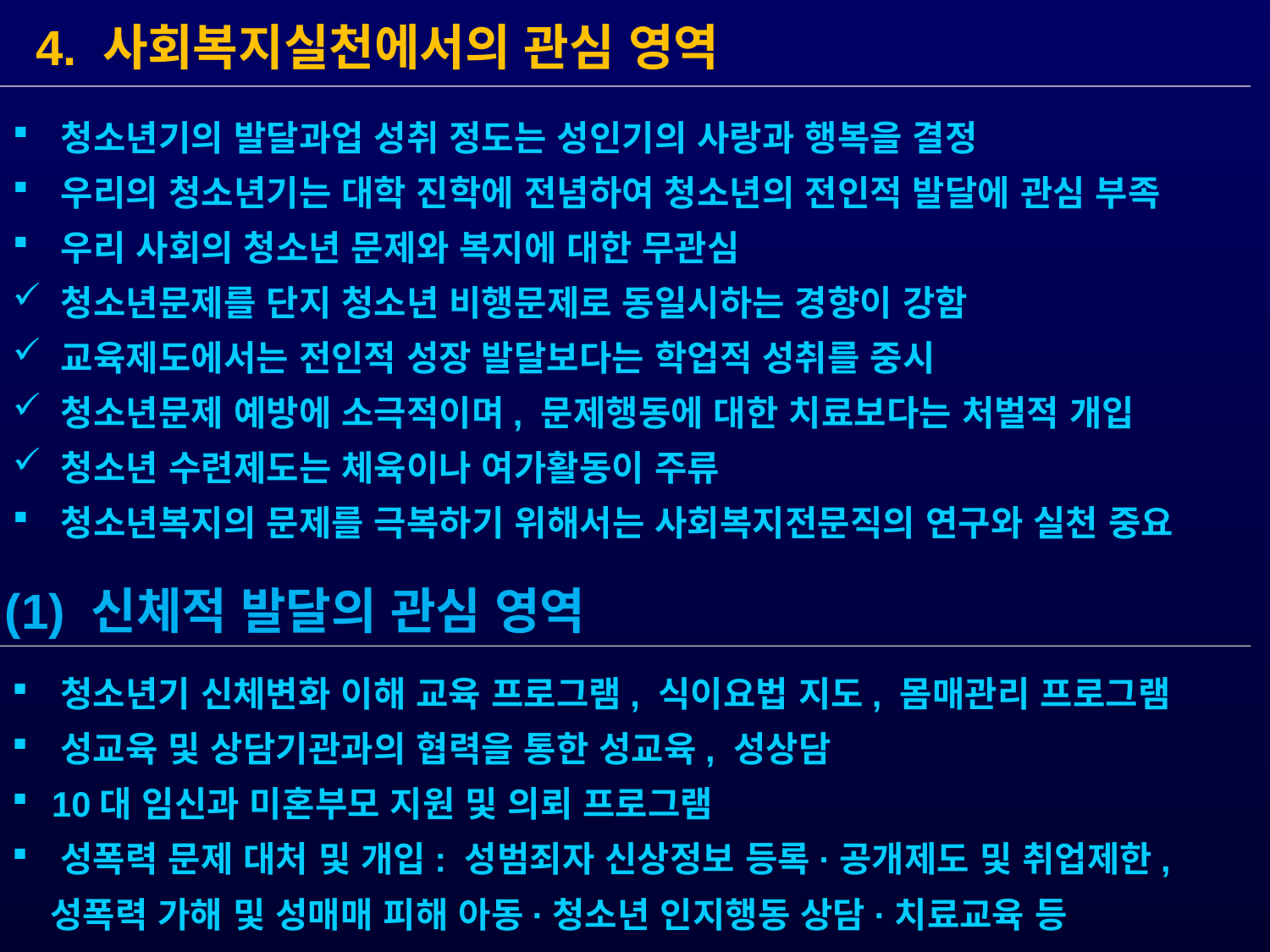

4. 사회복지실천에서의 관심 영역

 청소년기 신체변화 이해 교육 프로그램, 식이요법 지도, 몸매관리 프로그램
 성교육 및 상담기관과의 협력을 통한 성교육, 성상담
 10대 임신과 미혼부모 지원 및 의뢰 프로그램
 성폭력 문제 대처 및 개입: 성범죄자 신상정보 등록·공개제도 및 취업제한,
   성폭력 가해 및 성매매 피해 아동·청소년 인지행동 상담·치료교육 등
  (1) 신체적 발달의 관심 영역

 청소년기의 발달과업 성취 정도는 성인기의 사랑과 행복을 결정
 우리의 청소년기는 대학 진학에 전념하여 청소년의 전인적 발달에 관심 부족
 우리 사회의 청소년 문제와 복지에 대한 무관심
 청소년문제를 단지 청소년 비행문제로 동일시하는 경향이 강함
 교육제도에서는 전인적 성장 발달보다는 학업적 성취를 중시
 청소년문제 예방에 소극적이며, 문제행동에 대한 치료보다는 처벌적 개입
 청소년 수련제도는 체육이나 여가활동이 주류
 청소년복지의 문제를 극복하기 위해서는 사회복지전문직의 연구와 실천 중요